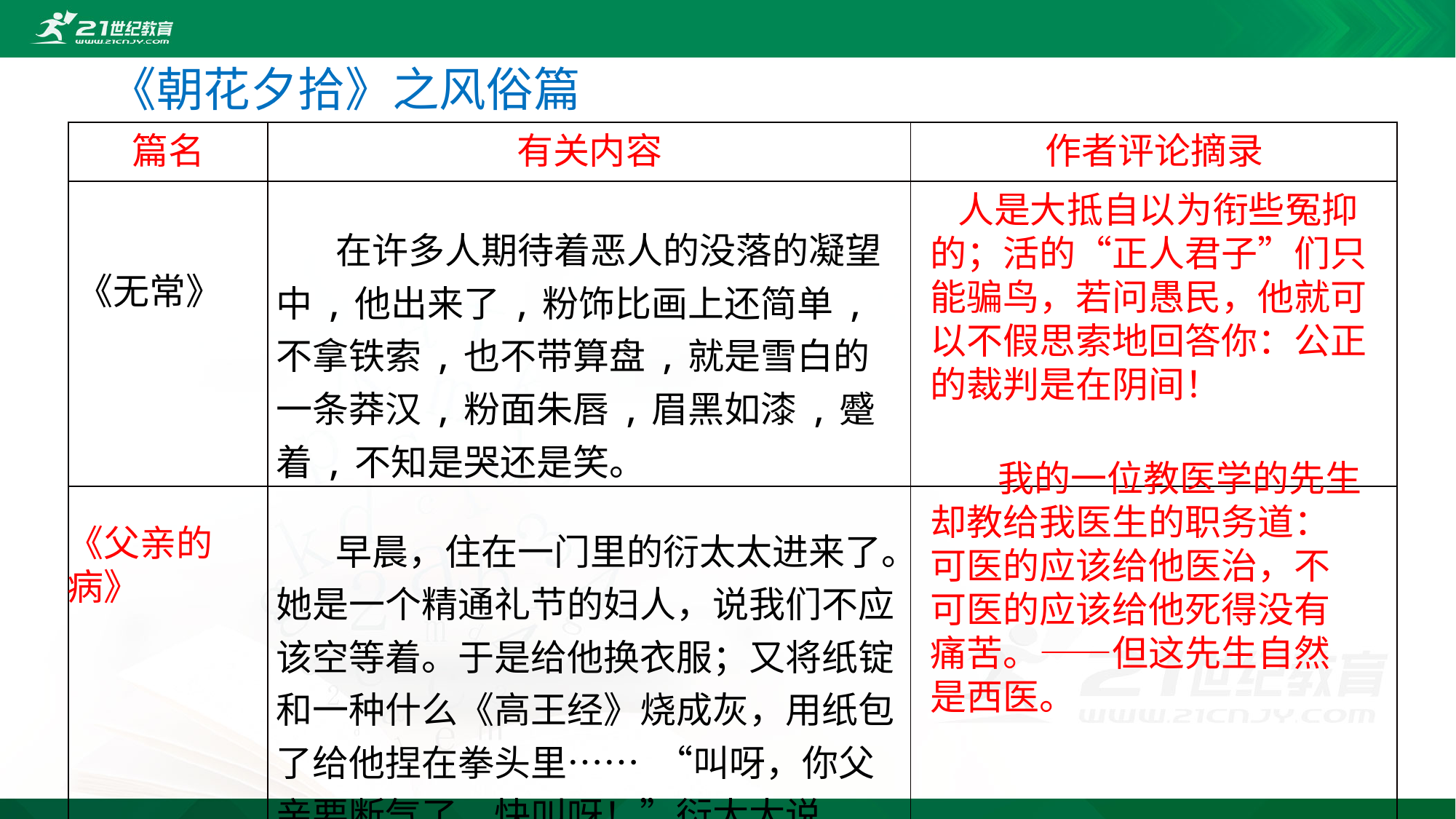

# 《朝花夕拾》之风俗篇
| 篇名 | 有关内容 | 作者评论摘录 |
| --- | --- | --- |
| 《无常》 | 在许多人期待着恶人的没落的凝望中,他出来了,粉饰比画上还简单,不拿铁索,也不带算盘,就是雪白的一条莽汉,粉面朱唇,眉黑如漆,蹙着,不知是哭还是笑。 |  |
|  | 早晨，住在一门里的衍太太进来了。她是一个精通礼节的妇人，说我们不应该空等着。于是给他换衣服；又将纸锭和一种什么《高王经》烧成灰，用纸包了给他捏在拳头里…… “叫呀，你父亲要断气了。快叫呀！”衍太太说。 |  |
   人是大抵自以为衔些冤抑的；活的“正人君子”们只能骗鸟，若问愚民，他就可以不假思索地回答你：公正的裁判是在阴间！
         我的一位教医学的先生却教给我医生的职务道：
可医的应该给他医治，不
可医的应该给他死得没有
痛苦。——但这先生自然
是西医。
《父亲的病》